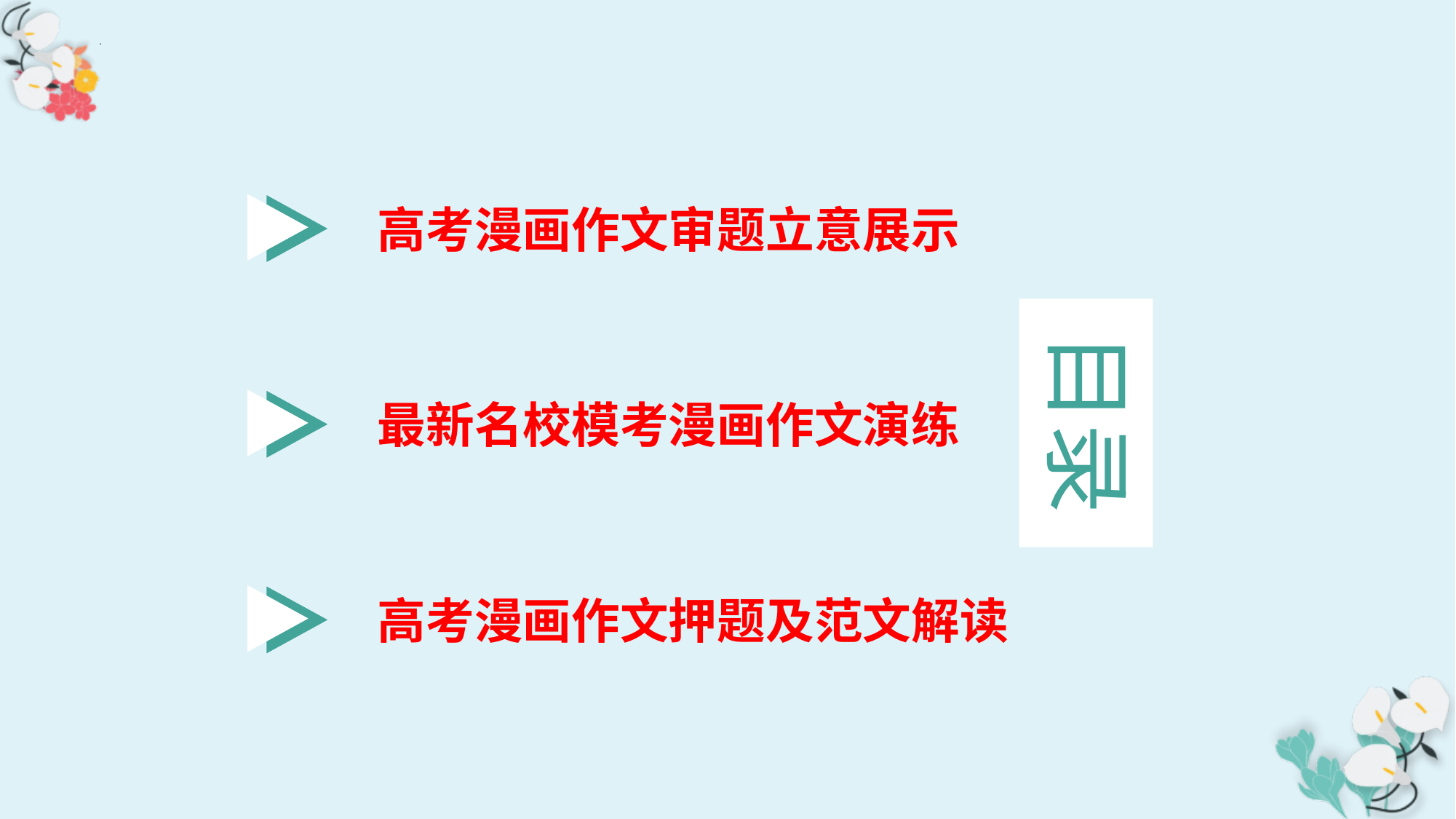

高考漫画作文审题立意展示

目录
最新名校模考漫画作文演练

高考漫画作文押题及范文解读